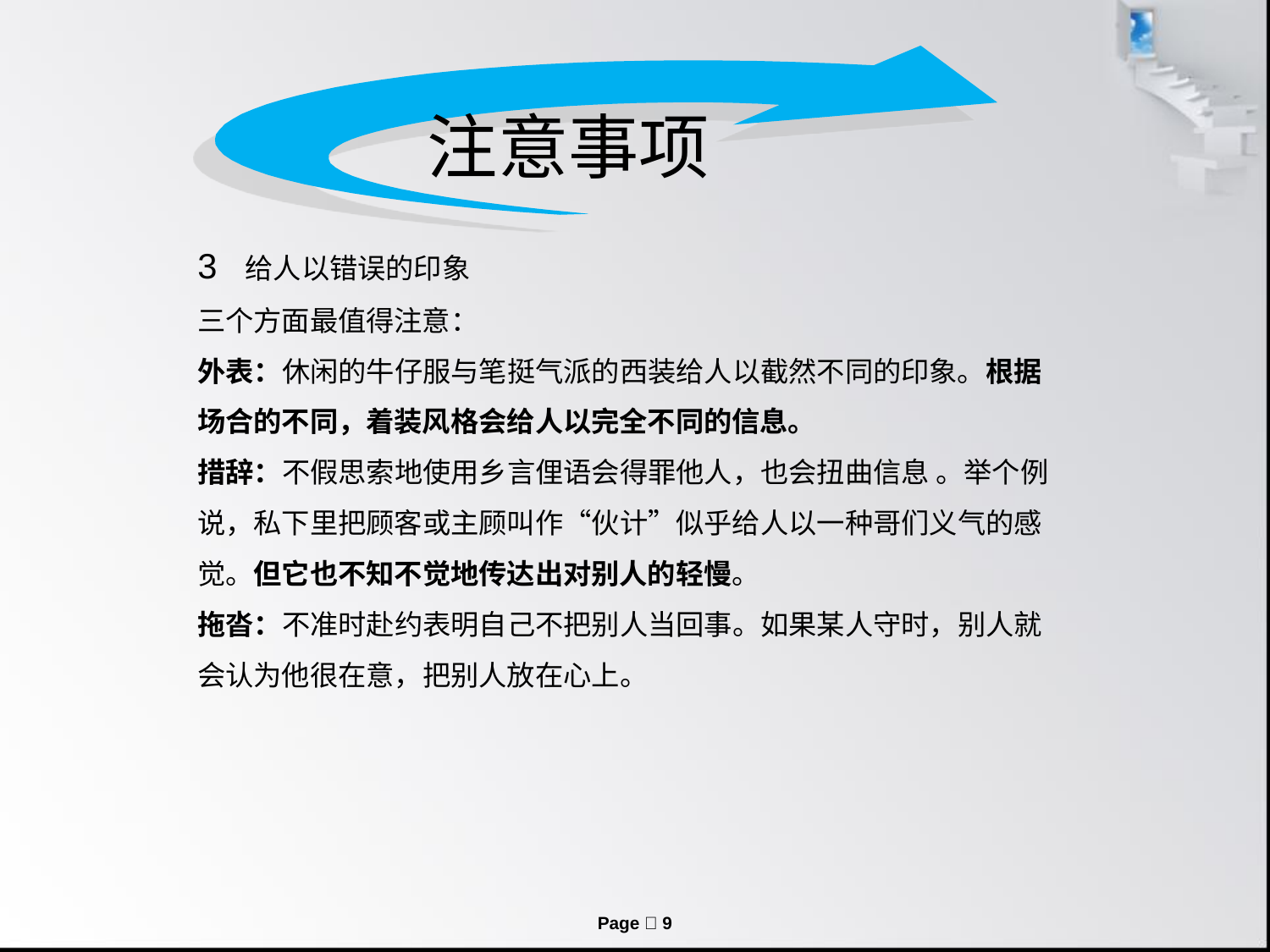

注意事项
3  给人以错误的印象
三个方面最值得注意：
外表：休闲的牛仔服与笔挺气派的西装给人以截然不同的印象。根据场合的不同，着装风格会给人以完全不同的信息。
措辞：不假思索地使用乡言俚语会得罪他人，也会扭曲信息 。举个例说，私下里把顾客或主顾叫作“伙计”似乎给人以一种哥们义气的感觉。但它也不知不觉地传达出对别人的轻慢。
拖沓：不准时赴约表明自己不把别人当回事。如果某人守时，别人就会认为他很在意，把别人放在心上。